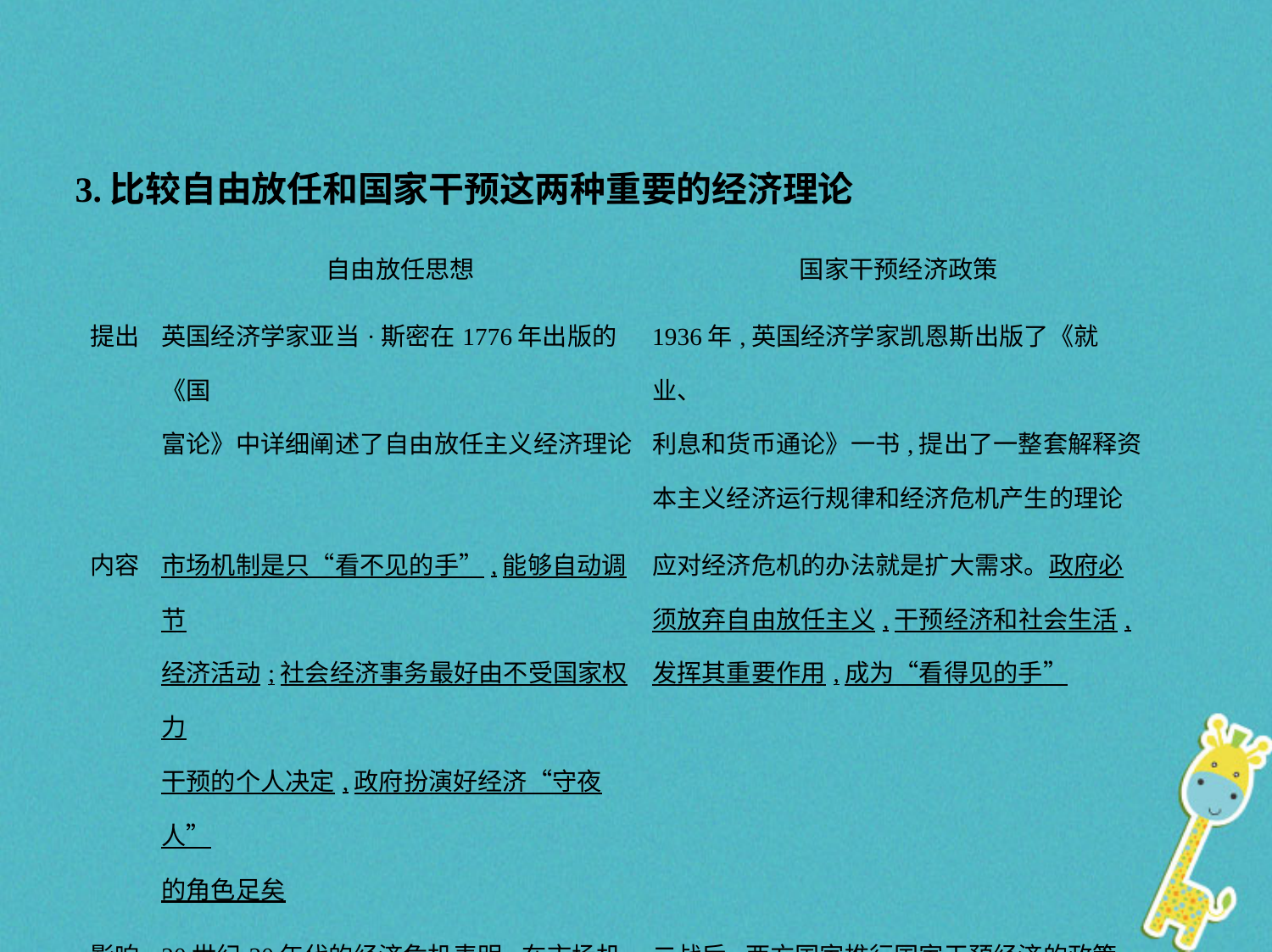

3.比较自由放任和国家干预这两种重要的经济理论
|  | 自由放任思想 | 国家干预经济政策 |
| --- | --- | --- |
| 提出 | 英国经济学家亚当·斯密在1776年出版的《国 富论》中详细阐述了自由放任主义经济理论 | 1936年,英国经济学家凯恩斯出版了《就业、 利息和货币通论》一书,提出了一整套解释资 本主义经济运行规律和经济危机产生的理论 |
| 内容 | 市场机制是只“看不见的手”,能够自动调节 经济活动;社会经济事务最好由不受国家权力 干预的个人决定,政府扮演好经济“守夜人” 的角色足矣 | 应对经济危机的办法就是扩大需求。政府必 须放弃自由放任主义,干预经济和社会生活, 发挥其重要作用,成为“看得见的手” |
| 影响 | 20世纪30年代的经济危机表明:在市场机制的 作用下,市场经济主体具有天然趋利性和盲目 性,因而也产生了单纯市场主体本身难以克服 的缺陷 | 二战后,西方国家推行国家干预经济的政策, 在一定程度上避免了私人资本生产的盲目性, 带来了资本主义经济大发展。国家干预经济 的办法导致经济危机和通货膨胀并存的新症 状,即“滞胀”局面出现 |